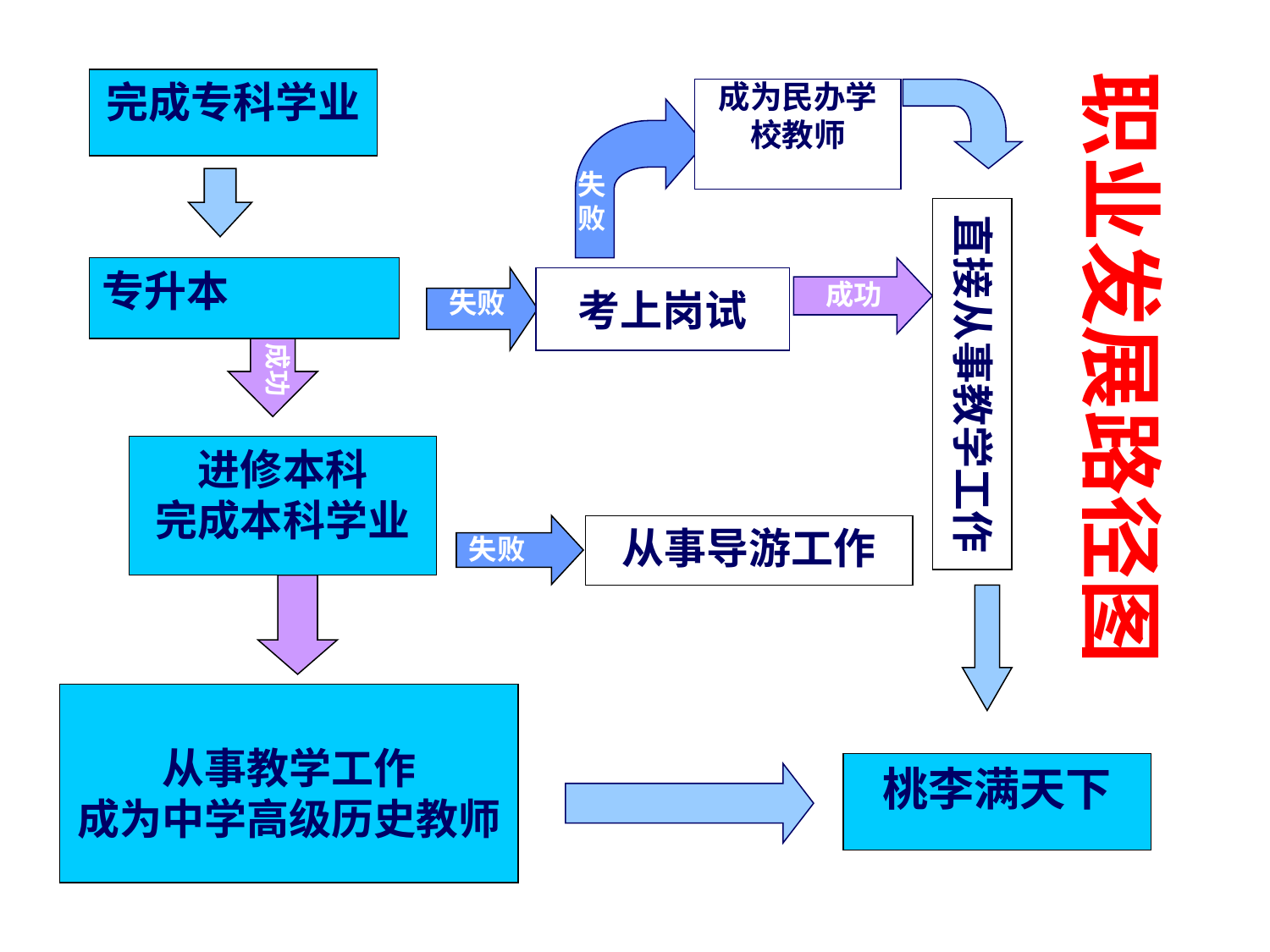

#
职业发展路径图

完成专科学业
成为民办学校教师

失败

考上岗试
成功
失败

成功
直接从事教学工作

专升本
进修本科
完成本科学业

从事导游工作
失败

从事教学工作
成为中学高级历史教师
桃李满天下